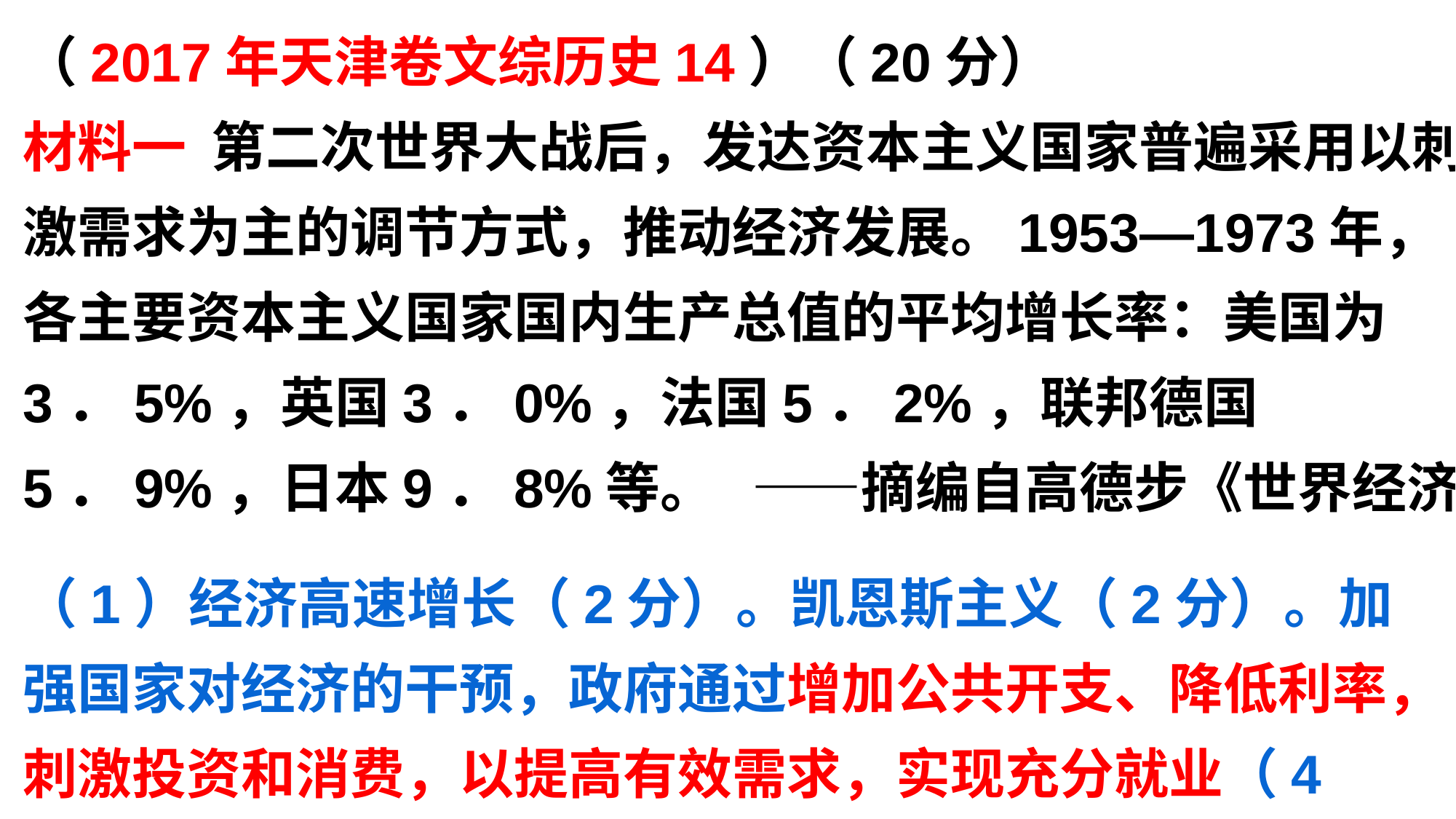

（2017年天津卷文综历史14）（20分）
材料一  第二次世界大战后，发达资本主义国家普遍采用以刺激需求为主的调节方式，推动经济发展。1953—1973年，各主要资本主义国家国内生产总值的平均增长率：美国为3．5%，英国3．0%，法国5．2%，联邦德国5．9%，日本9．8%等。   ——摘编自高德步《世界经济通史》等
（1）经济高速增长（2分）。凯恩斯主义（2分）。加强国家对经济的干预，政府通过增加公共开支、降低利率，刺激投资和消费，以提高有效需求，实现充分就业（4分）
（1）材料一反映了这些国家整体经济发展状况如何？（2分）它们依据的经济理论及其具体内容是什么？（6分）